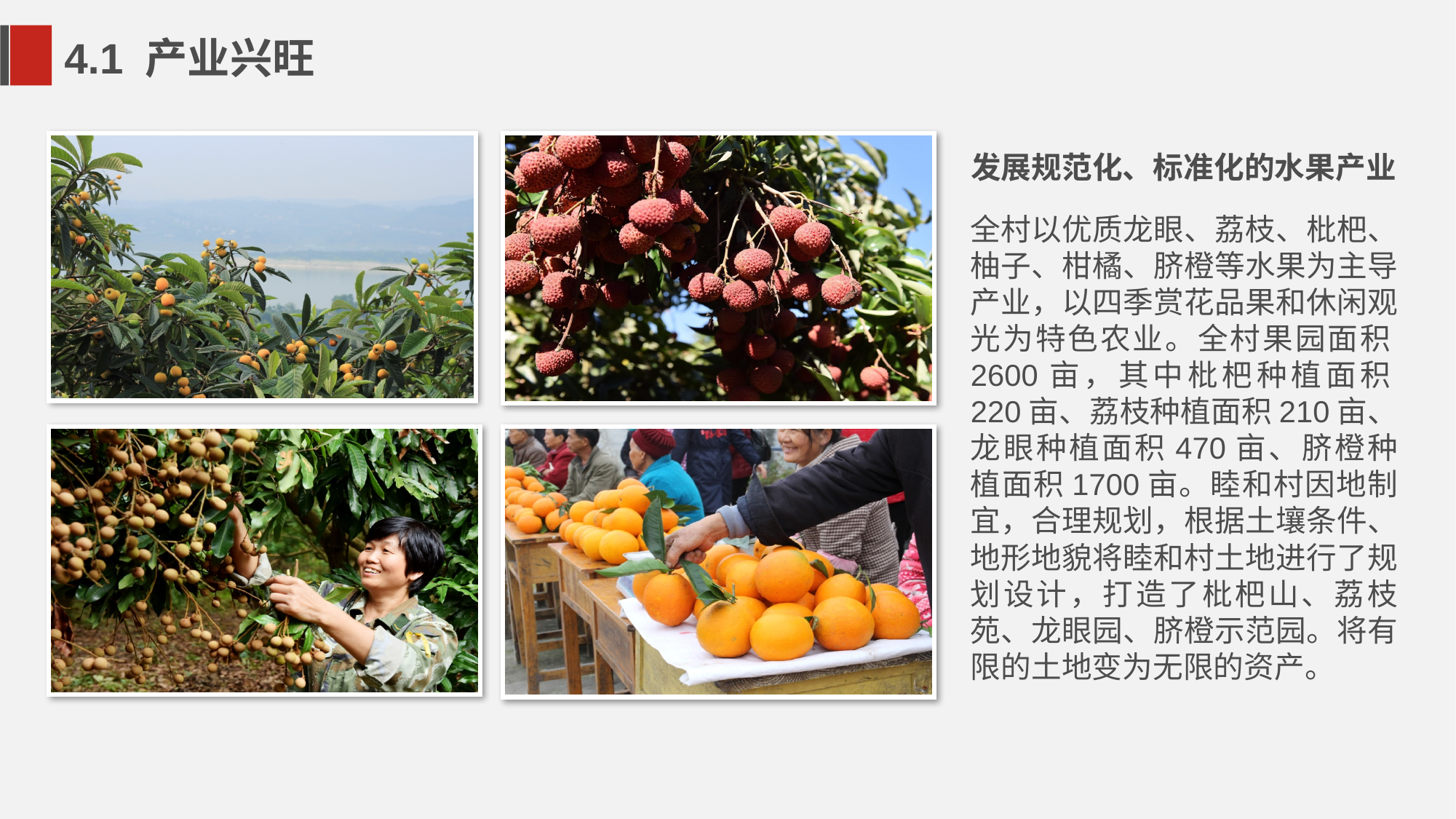

4.1 产业兴旺

发展规范化、标准化的水果产业

全村以优质龙眼、荔枝、枇杷、柚子、柑橘、脐橙等水果为主导产业，以四季赏花品果和休闲观光为特色农业。全村果园面积2600亩，其中枇杷种植面积220亩、荔枝种植面积210亩、龙眼种植面积470亩、脐橙种植面积1700亩。睦和村因地制宜，合理规划，根据土壤条件、地形地貌将睦和村土地进行了规划设计，打造了枇杷山、荔枝苑、龙眼园、脐橙示范园。将有限的土地变为无限的资产。